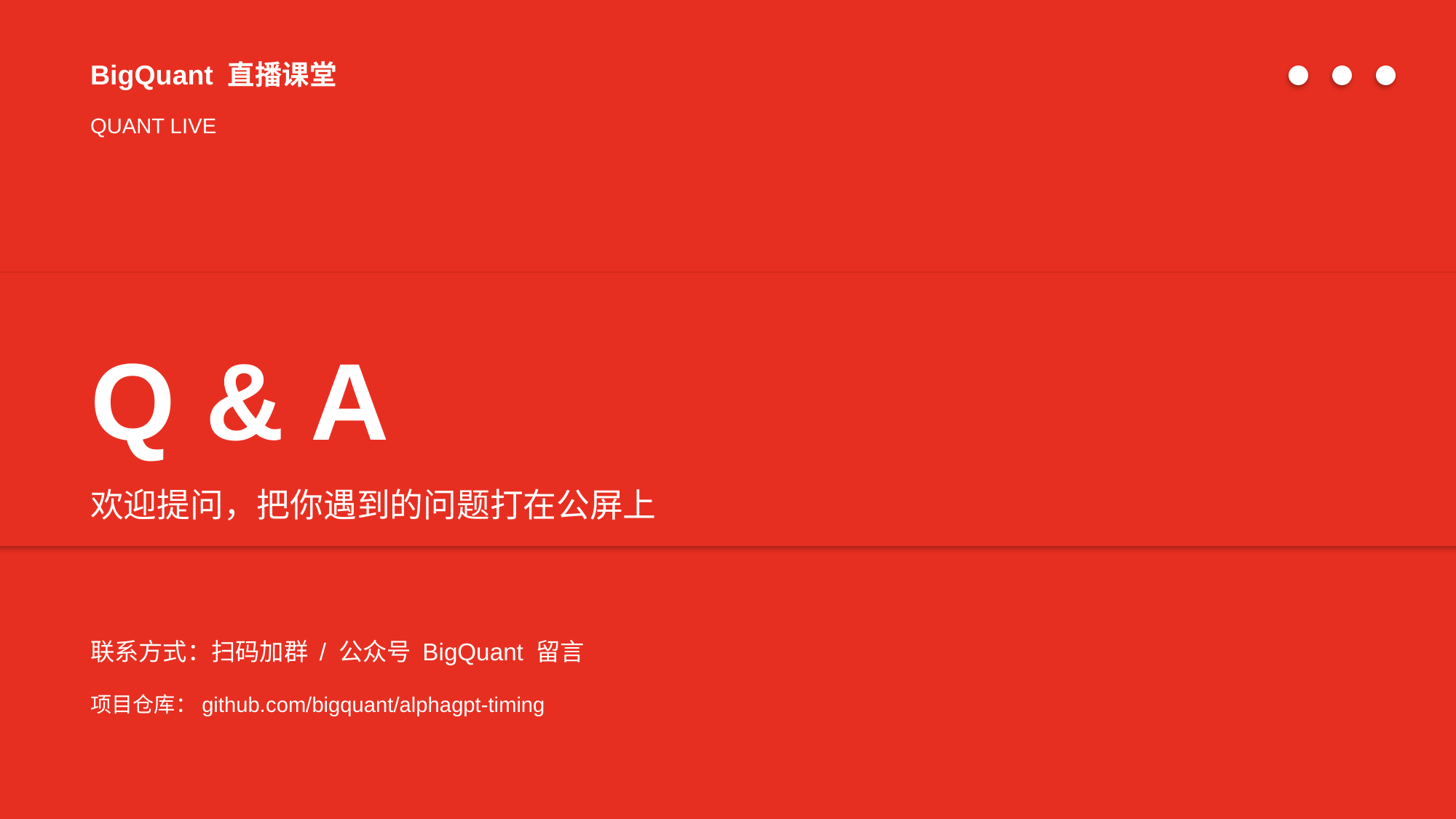

BigQuant 直播课堂

QUANT LIVE

Q & A
欢迎提问，把你遇到的问题打在公屏上
联系方式：扫码加群 / 公众号 BigQuant 留言
项目仓库：github.com/bigquant/alphagpt-timing